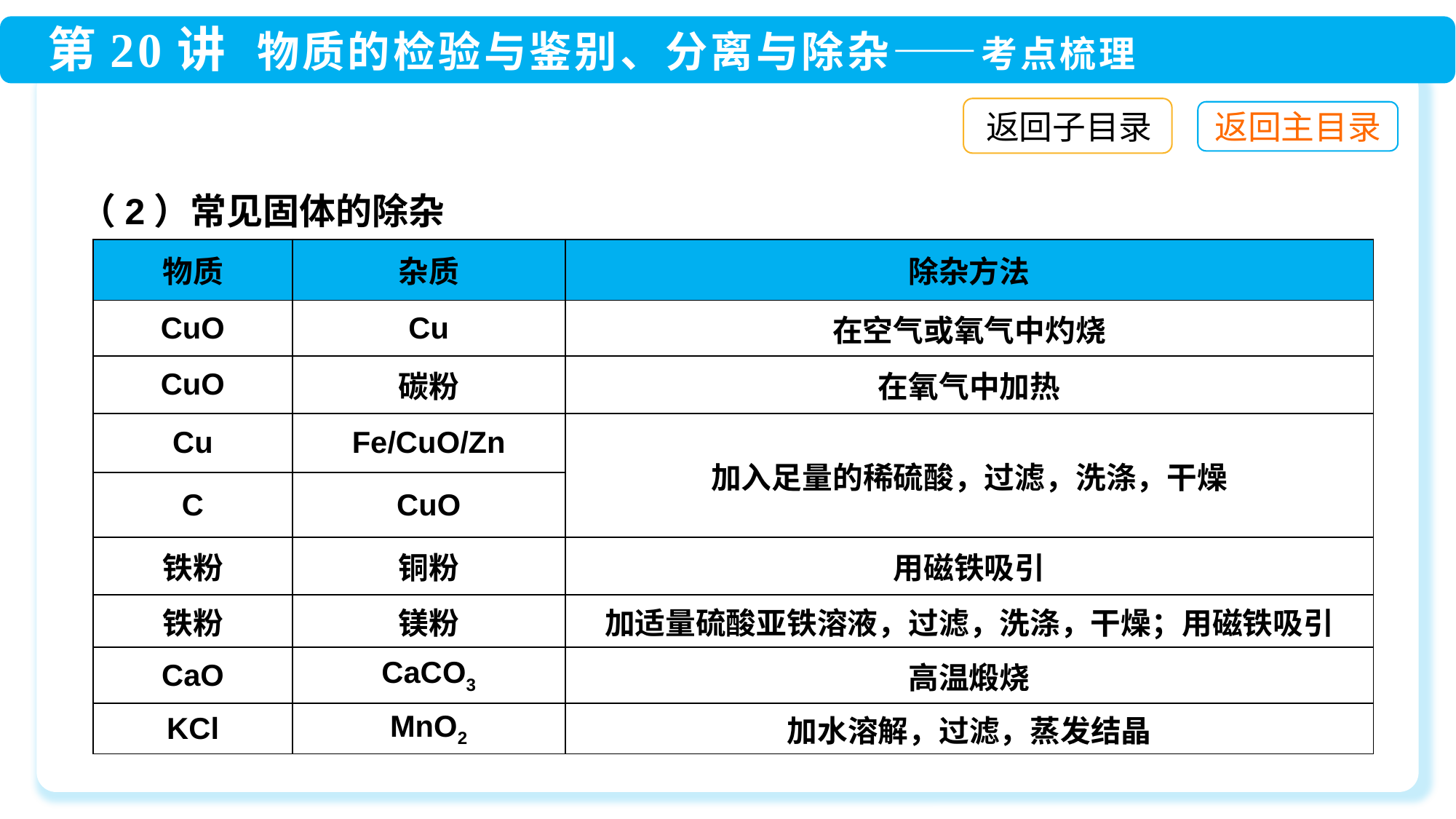

返回子目录
（2）常见固体的除杂
| 物质 | 杂质 | 除杂方法 |
| --- | --- | --- |
| CuO | Cu | 在空气或氧气中灼烧 |
| CuO | 碳粉 | 在氧气中加热 |
| Cu | Fe/CuO/Zn | 加入足量的稀硫酸，过滤，洗涤，干燥 |
| C | CuO |  |
| 铁粉 | 铜粉 | 用磁铁吸引 |
| 铁粉 | 镁粉 | 加适量硫酸亚铁溶液，过滤，洗涤，干燥；用磁铁吸引 |
| CaO | CaCO3 | 高温煅烧 |
| KCl | MnO2 | 加水溶解，过滤，蒸发结晶 |